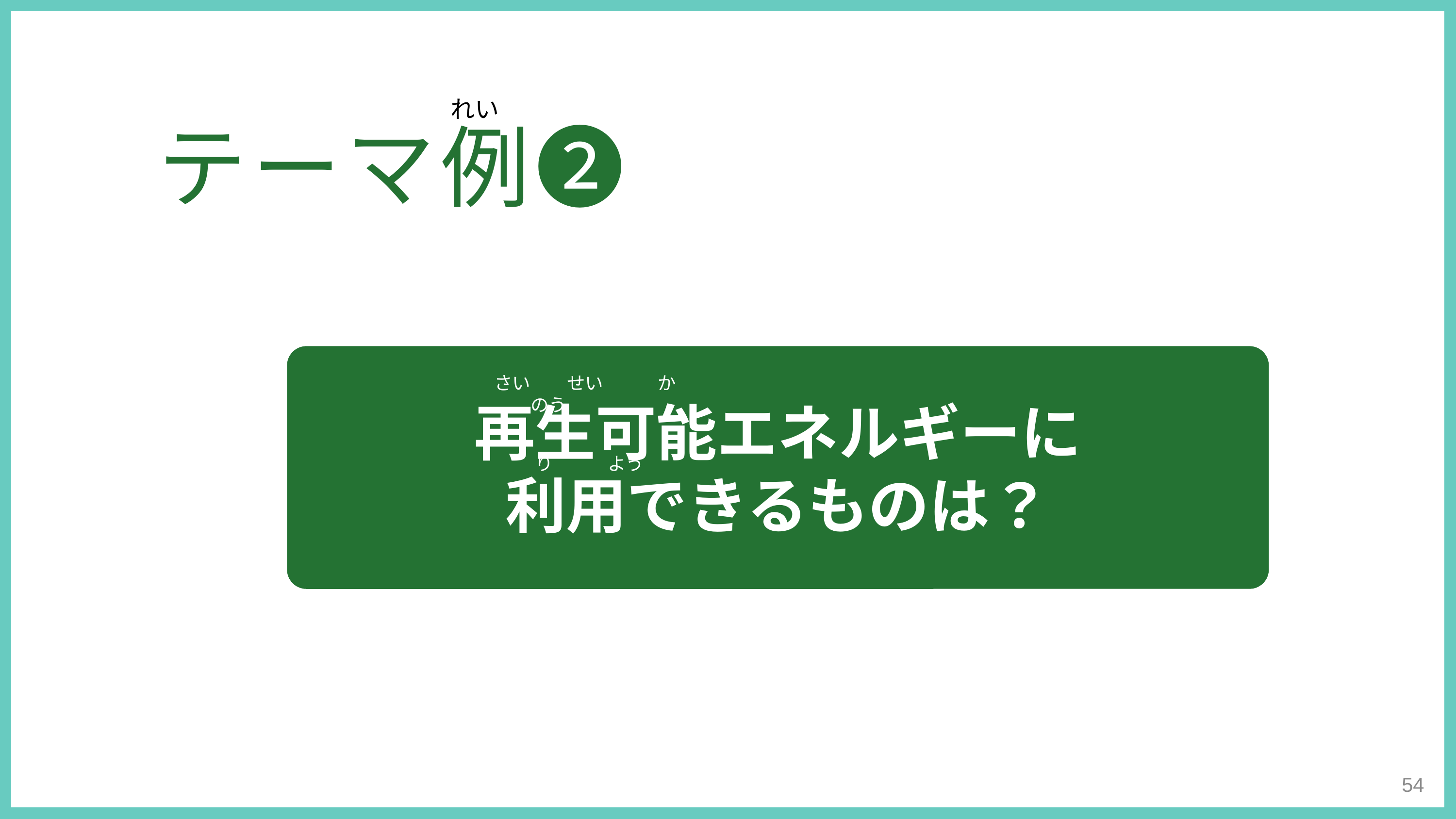

れい
テーマ例❷
再生可能エネルギーに
利用できるものは？
さい　　せい　　　か　　　　のう
り　　　よう
54